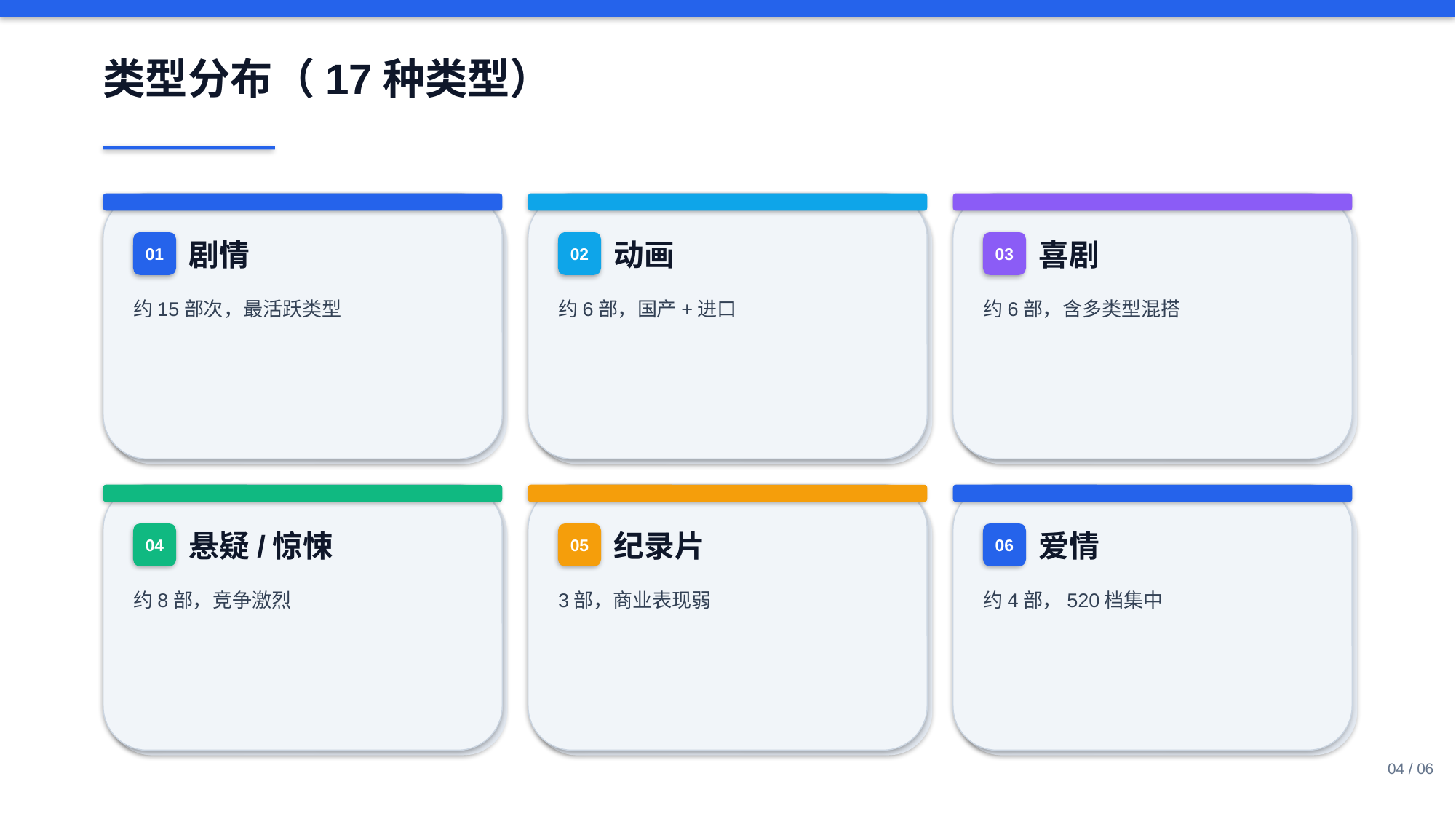

类型分布（17种类型）

01
剧情

02
动画

03
喜剧
约15部次，最活跃类型
约6部，国产+进口
约6部，含多类型混搭

04
悬疑/惊悚

05
纪录片

06
爱情
约8部，竞争激烈
3部，商业表现弱
约4部，520档集中
04 / 06